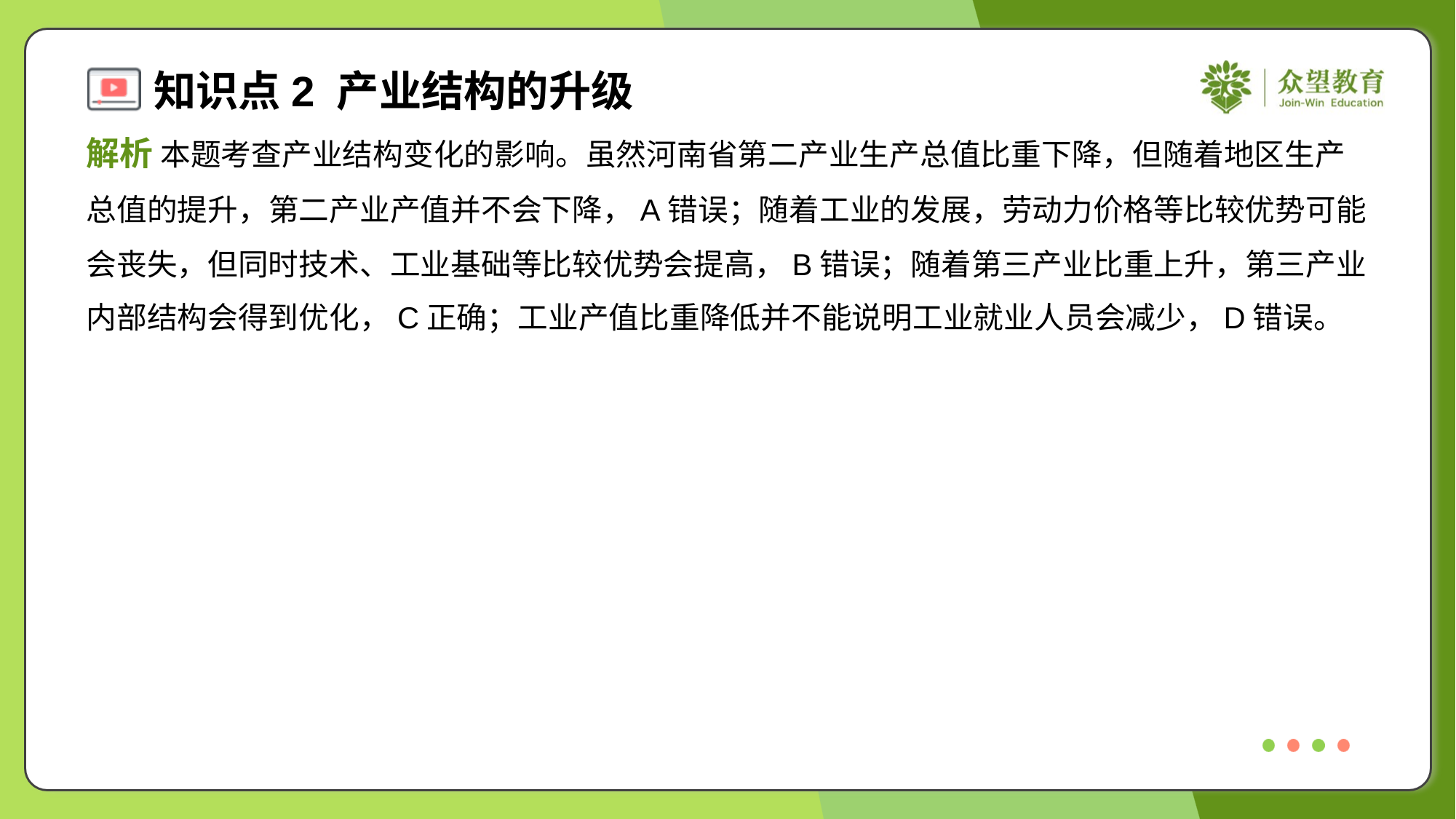

解析 本题考查产业结构变化的影响。虽然河南省第二产业生产总值比重下降，但随着地区生产
总值的提升，第二产业产值并不会下降，A错误；随着工业的发展，劳动力价格等比较优势可能
会丧失，但同时技术、工业基础等比较优势会提高，B错误；随着第三产业比重上升，第三产业
内部结构会得到优化，C正确；工业产值比重降低并不能说明工业就业人员会减少，D错误。